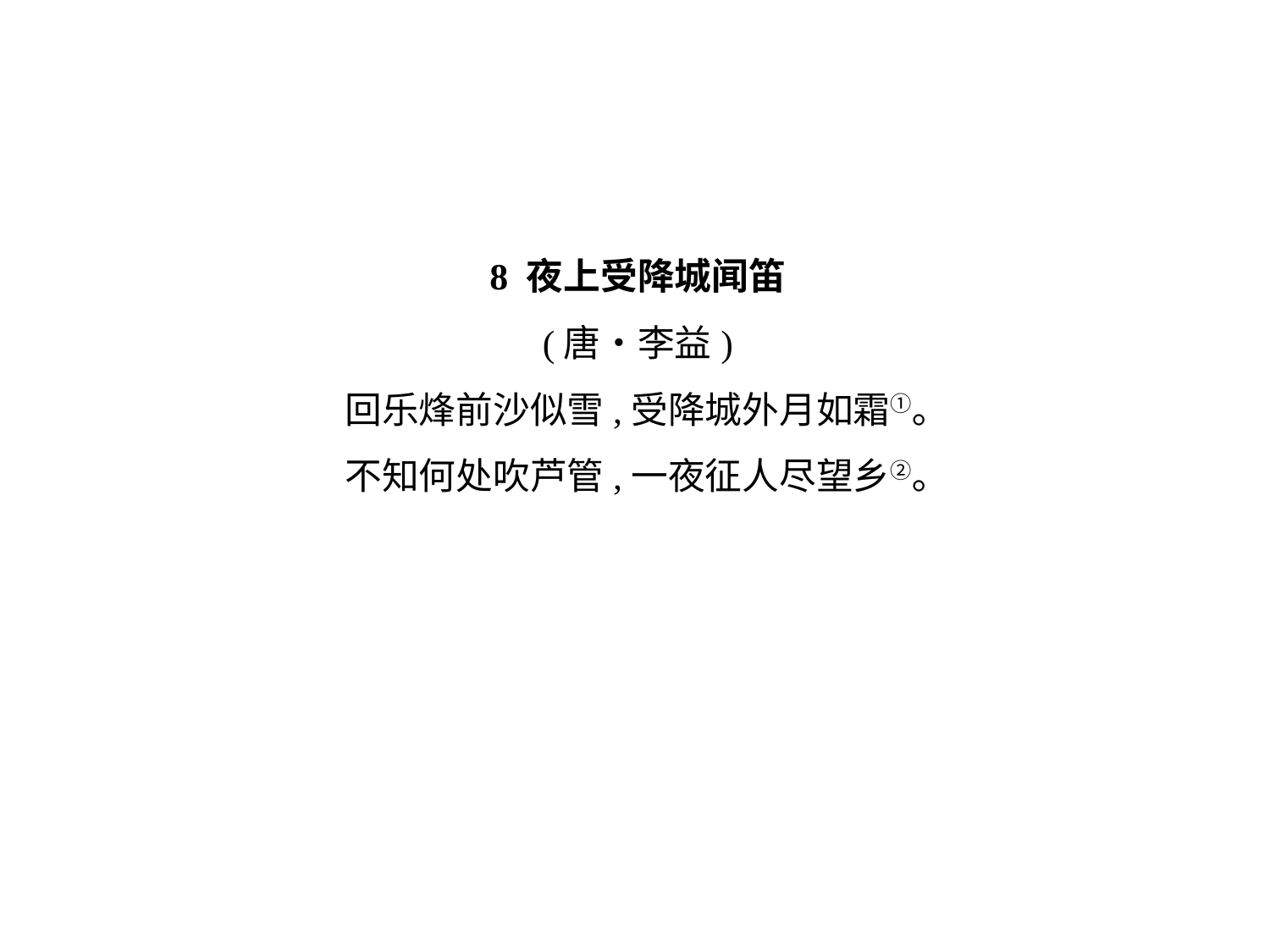

8 夜上受降城闻笛
(唐•李益)
回乐烽前沙似雪,受降城外月如霜①｡
不知何处吹芦管,一夜征人尽望乡②｡